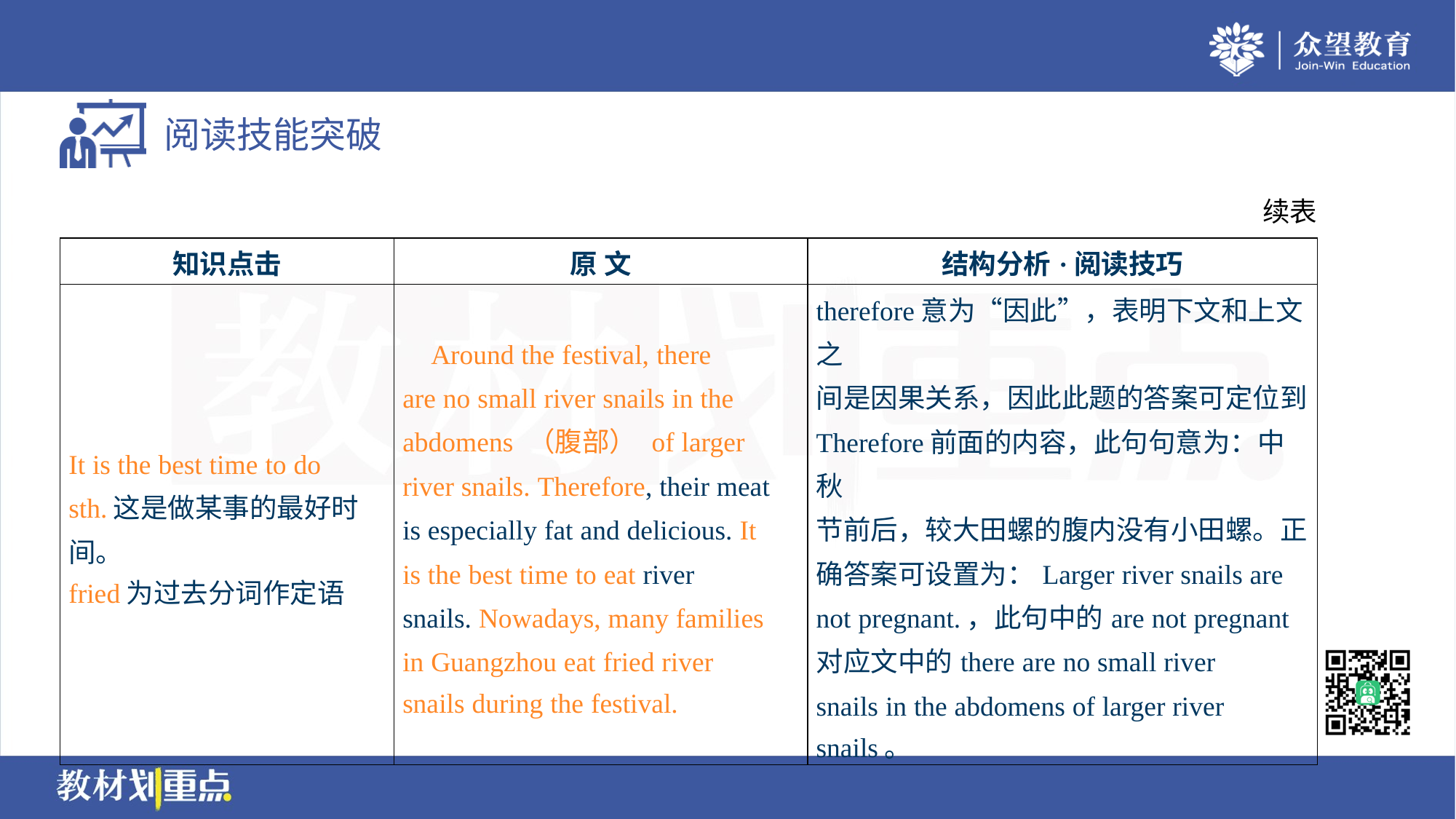

续表
| 知识点击 | 原 文 | 结构分析·阅读技巧 |
| --- | --- | --- |
| It is the best time to do sth.这是做某事的最好时 间。 fried为过去分词作定语 | Around the festival, there are no small river snails in the abdomens （腹部） of larger river snails. Therefore, their meat is especially fat and delicious. It is the best time to eat river snails. Nowadays, many families in Guangzhou eat fried river snails during the festival. | therefore意为“因此”，表明下文和上文之 间是因果关系，因此此题的答案可定位到 Therefore前面的内容，此句句意为：中秋 节前后，较大田螺的腹内没有小田螺。正 确答案可设置为：Larger river snails are not pregnant.，此句中的are not pregnant 对应文中的there are no small river snails in the abdomens of larger river snails。 |